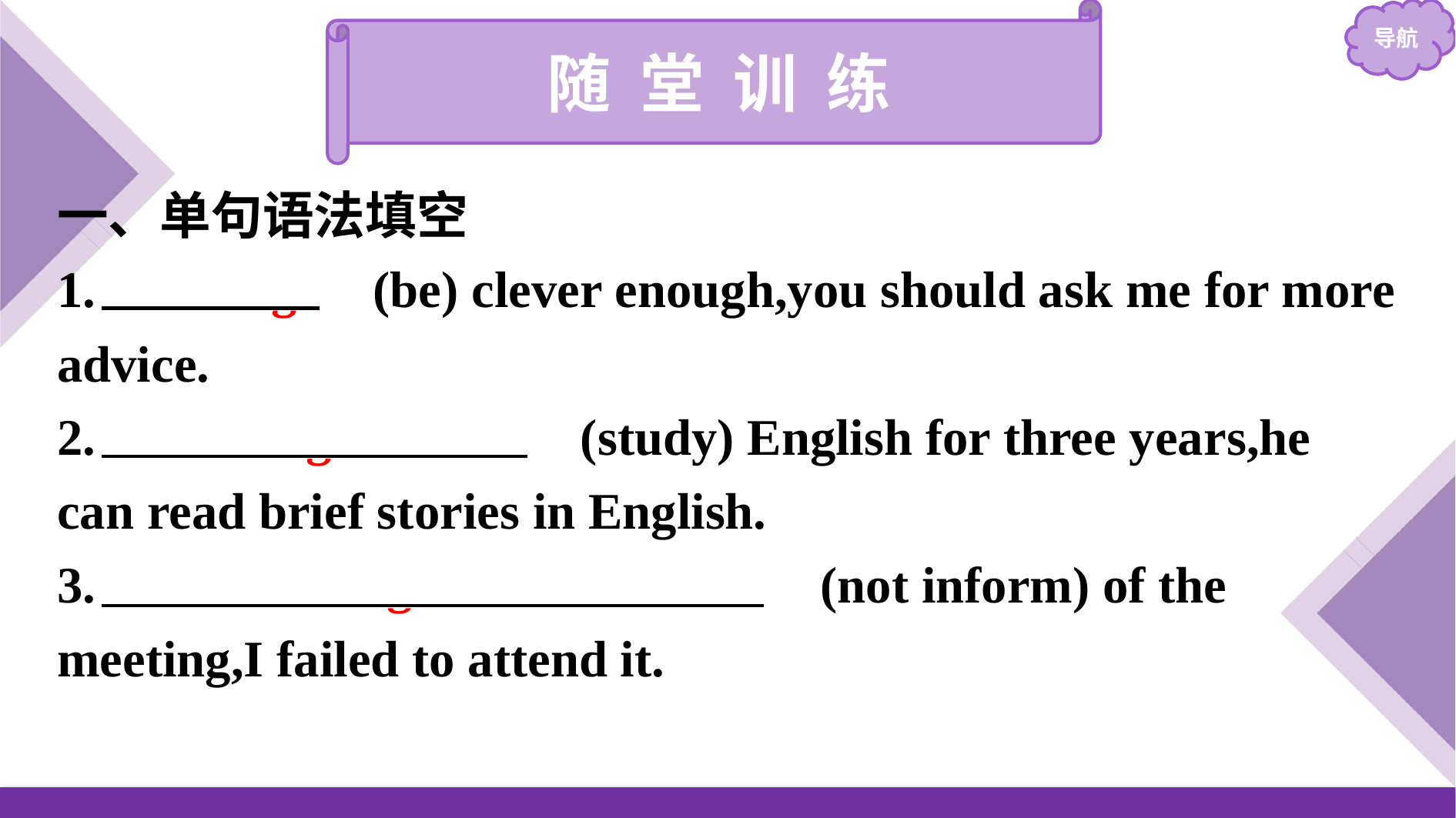

随  堂  训  练
一、单句语法填空
1.　Being　(be) clever enough,you should ask me for more advice.
2.　Having studied　(study) English for three years,he can read brief stories in English.
3.　Not having been informed　(not inform) of the meeting,I failed to attend it.